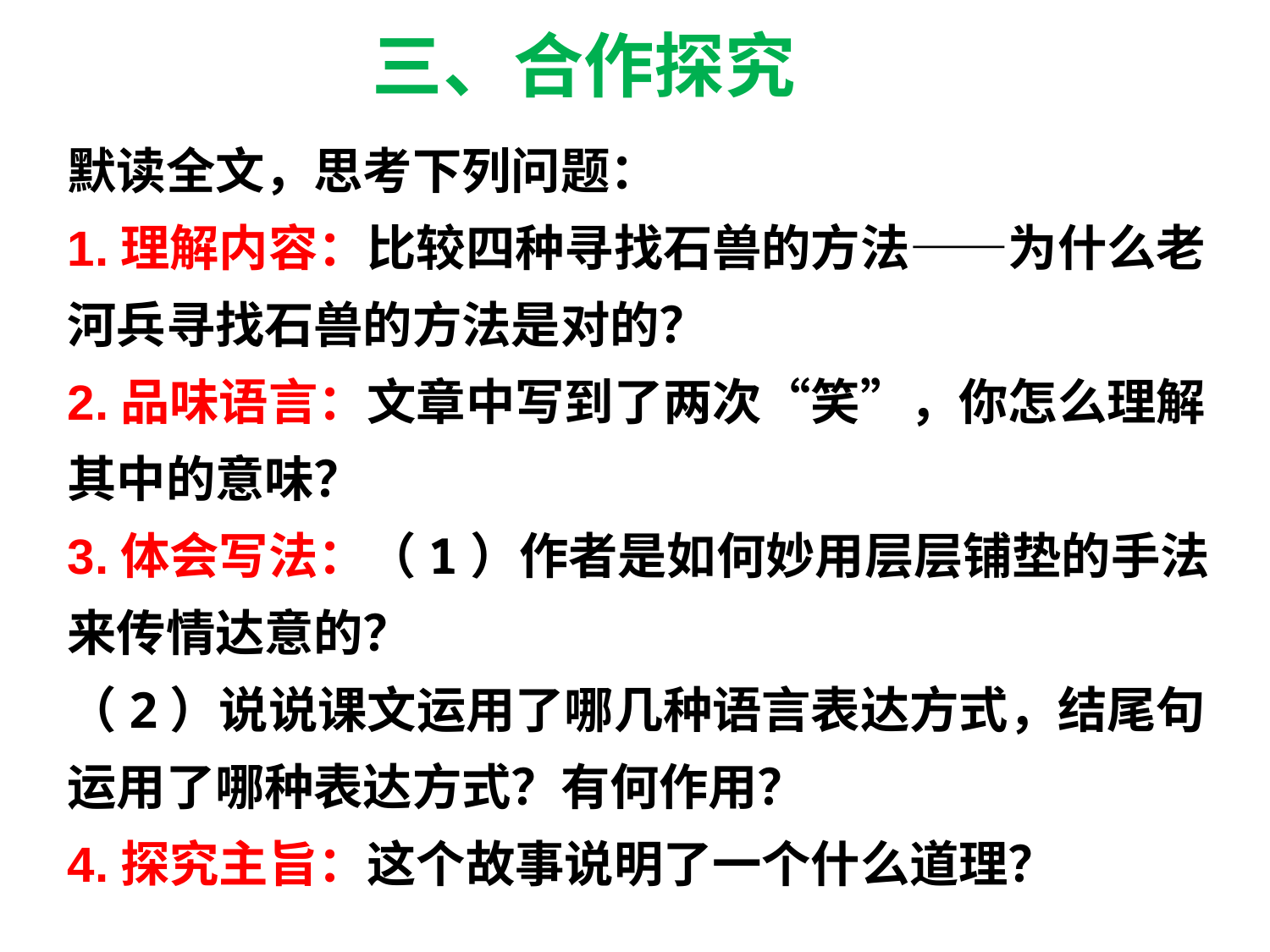

三、合作探究
默读全文，思考下列问题：
1.理解内容：比较四种寻找石兽的方法——为什么老河兵寻找石兽的方法是对的？
2.品味语言：文章中写到了两次“笑”，你怎么理解其中的意味？
3.体会写法：（1）作者是如何妙用层层铺垫的手法来传情达意的？
（2）说说课文运用了哪几种语言表达方式，结尾句运用了哪种表达方式？有何作用？
4.探究主旨：这个故事说明了一个什么道理？